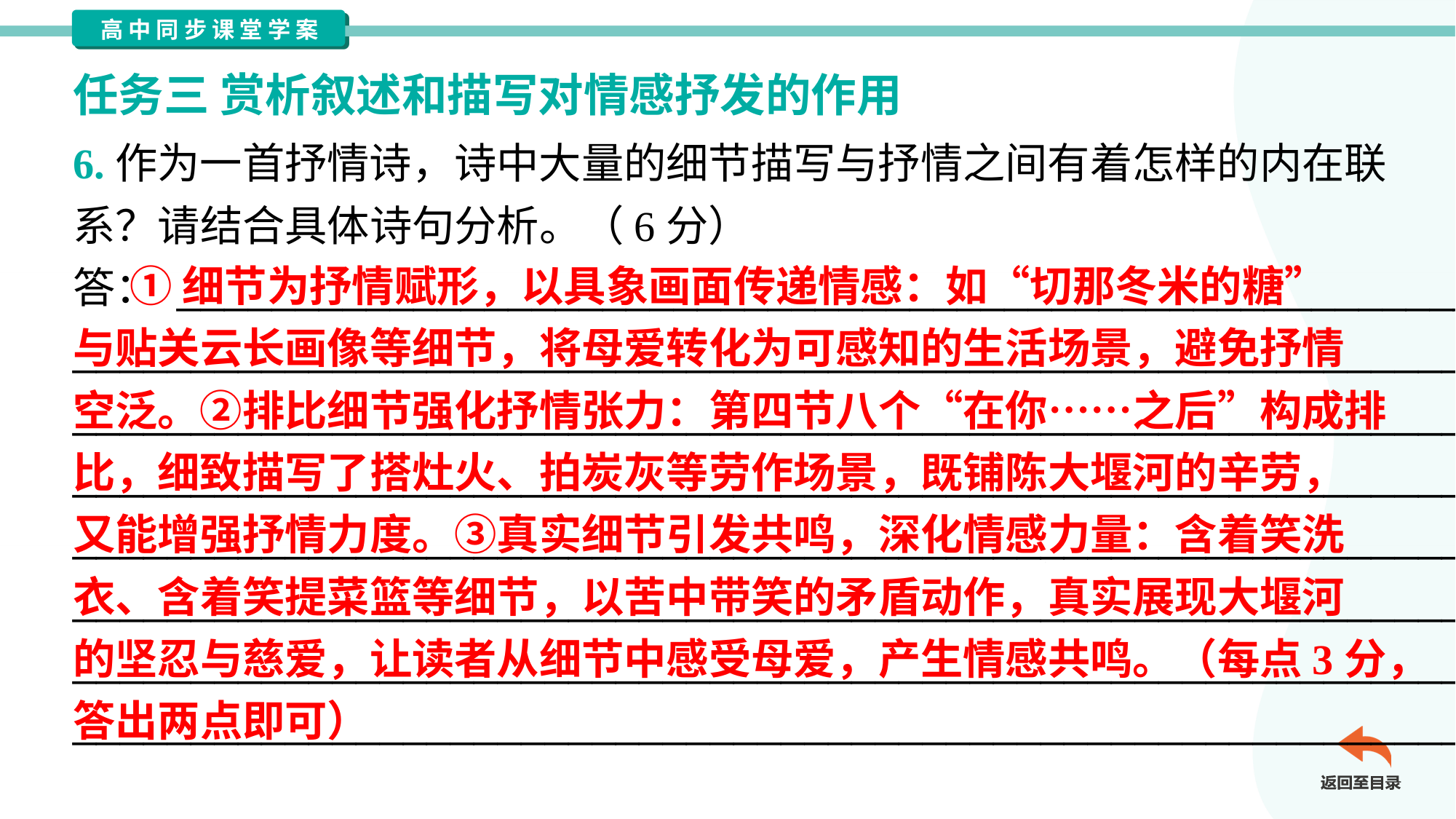

任务三 赏析叙述和描写对情感抒发的作用
6.作为一首抒情诗，诗中大量的细节描写与抒情之间有着怎样的内在联
系？请结合具体诗句分析。（6分）
答： ________________________________________________________
_____________________________________________________________
_____________________________________________________________
_____________________________________________________________
_____________________________________________________________
_____________________________________________________________
_____________________________________________________________
_____________________________________________________________
      ①细节为抒情赋形，以具象画面传递情感：如“切那冬米的糖”
与贴关云长画像等细节，将母爱转化为可感知的生活场景，避免抒情
空泛。②排比细节强化抒情张力：第四节八个“在你……之后”构成排
比，细致描写了搭灶火、拍炭灰等劳作场景，既铺陈大堰河的辛劳，
又能增强抒情力度。③真实细节引发共鸣，深化情感力量：含着笑洗
衣、含着笑提菜篮等细节，以苦中带笑的矛盾动作，真实展现大堰河
的坚忍与慈爱，让读者从细节中感受母爱，产生情感共鸣。（每点3分，
答出两点即可）